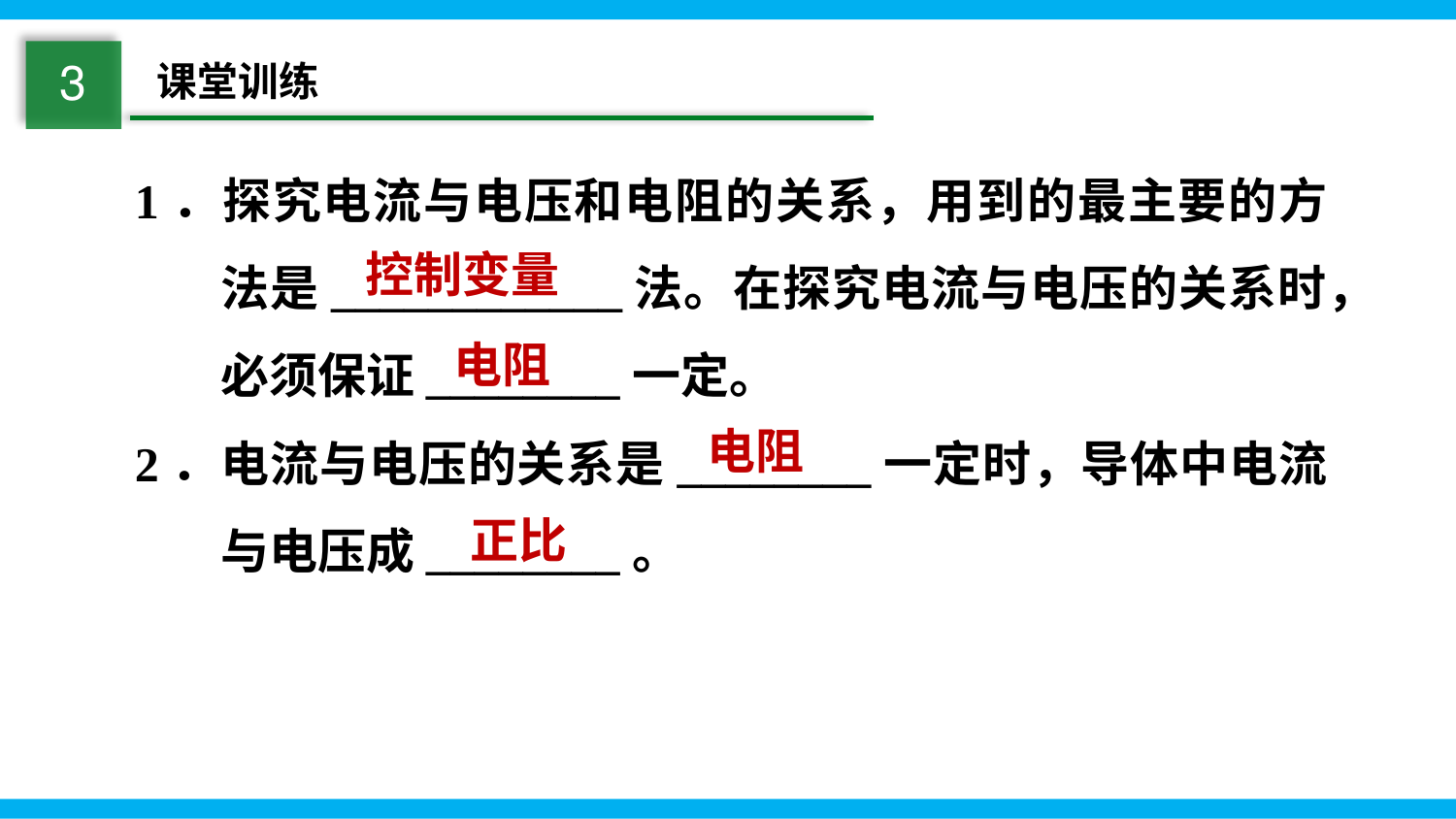

3
课堂训练
1．探究电流与电压和电阻的关系，用到的最主要的方法是____________法。在探究电流与电压的关系时，必须保证________一定。
控制变量
电阻
2．电流与电压的关系是________一定时，导体中电流与电压成________。
电阻
正比